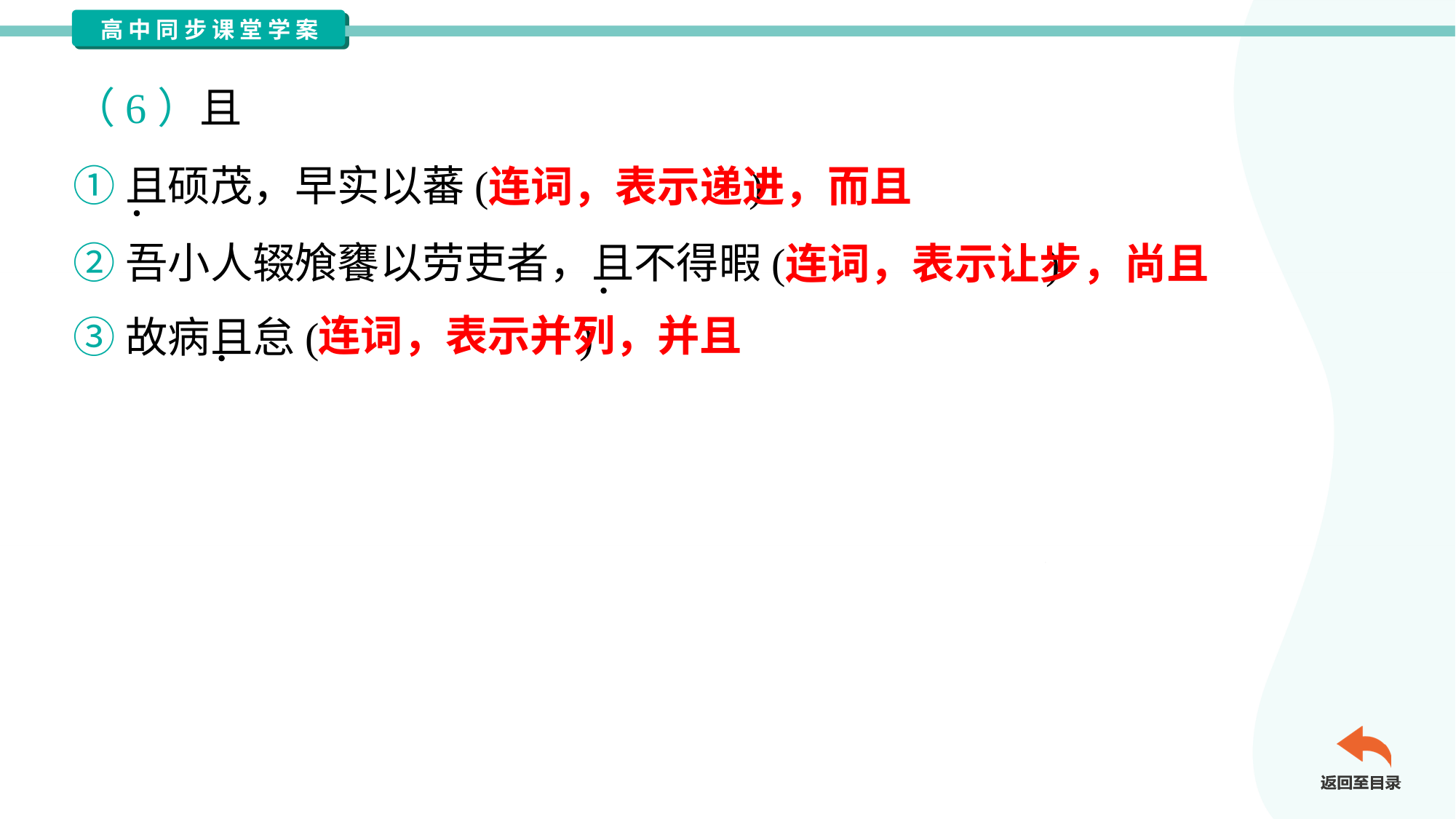

（6）且
①且硕茂，早实以蕃(                      )
②吾小人辍飧饔以劳吏者，且不得暇(                      )
③故病且怠(                      )
连词，表示递进，而且
连词，表示让步，尚且

连词，表示并列，并且